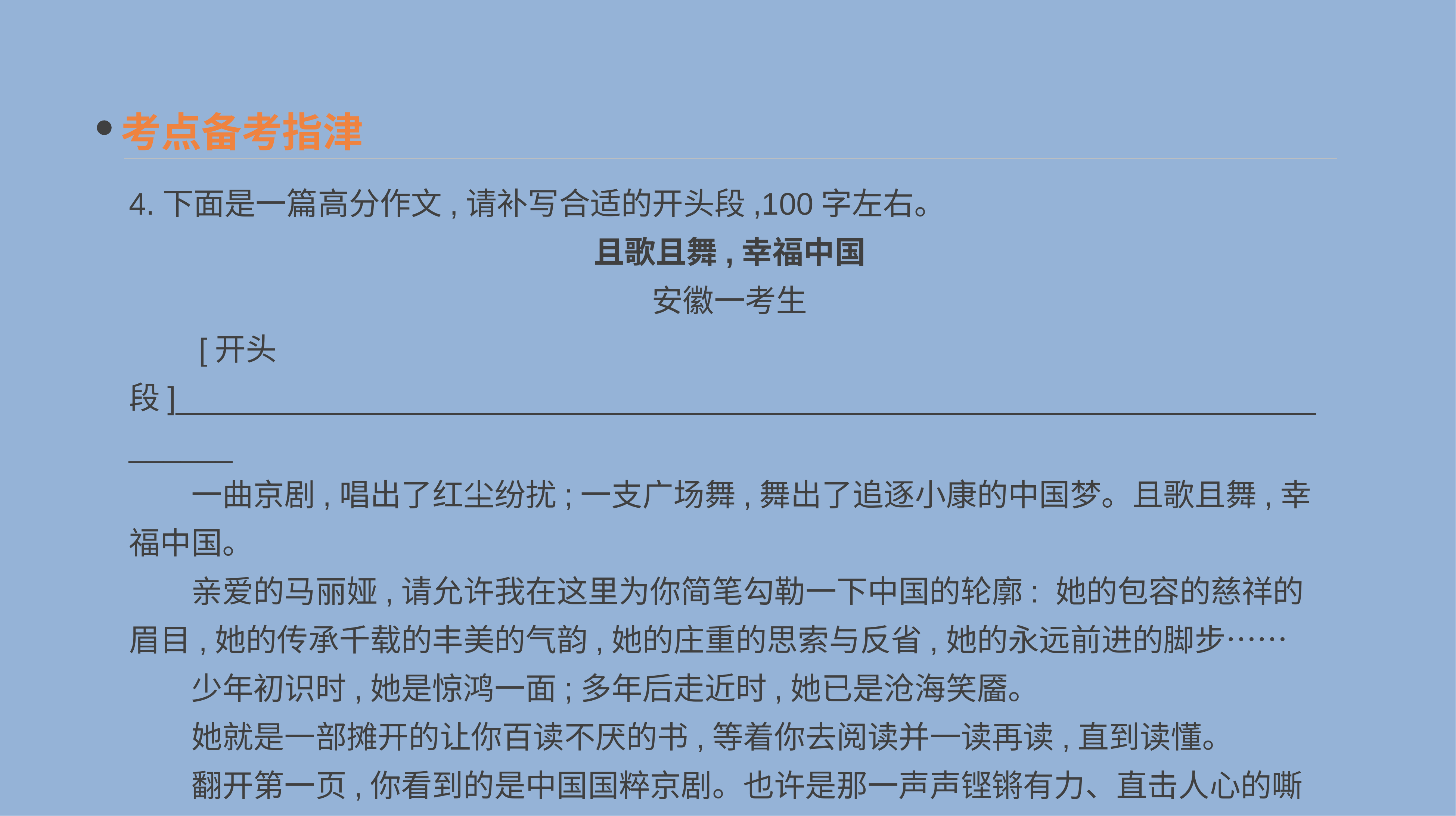

考点备考指津

4.下面是一篇高分作文,请补写合适的开头段,100字左右。
且歌且舞,幸福中国
安徽一考生
　　[开头段]________________________________________________________________________
　　一曲京剧,唱出了红尘纷扰;一支广场舞,舞出了追逐小康的中国梦。且歌且舞,幸福中国。
　　亲爱的马丽娅,请允许我在这里为你简笔勾勒一下中国的轮廓: 她的包容的慈祥的眉目,她的传承千载的丰美的气韵,她的庄重的思索与反省,她的永远前进的脚步……
　　少年初识时,她是惊鸿一面;多年后走近时,她已是沧海笑靥。
　　她就是一部摊开的让你百读不厌的书,等着你去阅读并一读再读,直到读懂。
　　翻开第一页,你看到的是中国国粹京剧。也许是那一声声铿锵有力、直击人心的嘶吼,
也许是那一段段百折千回、悠扬婉转的曲调,也许是台上台下演员的倾力演唱、人们的激